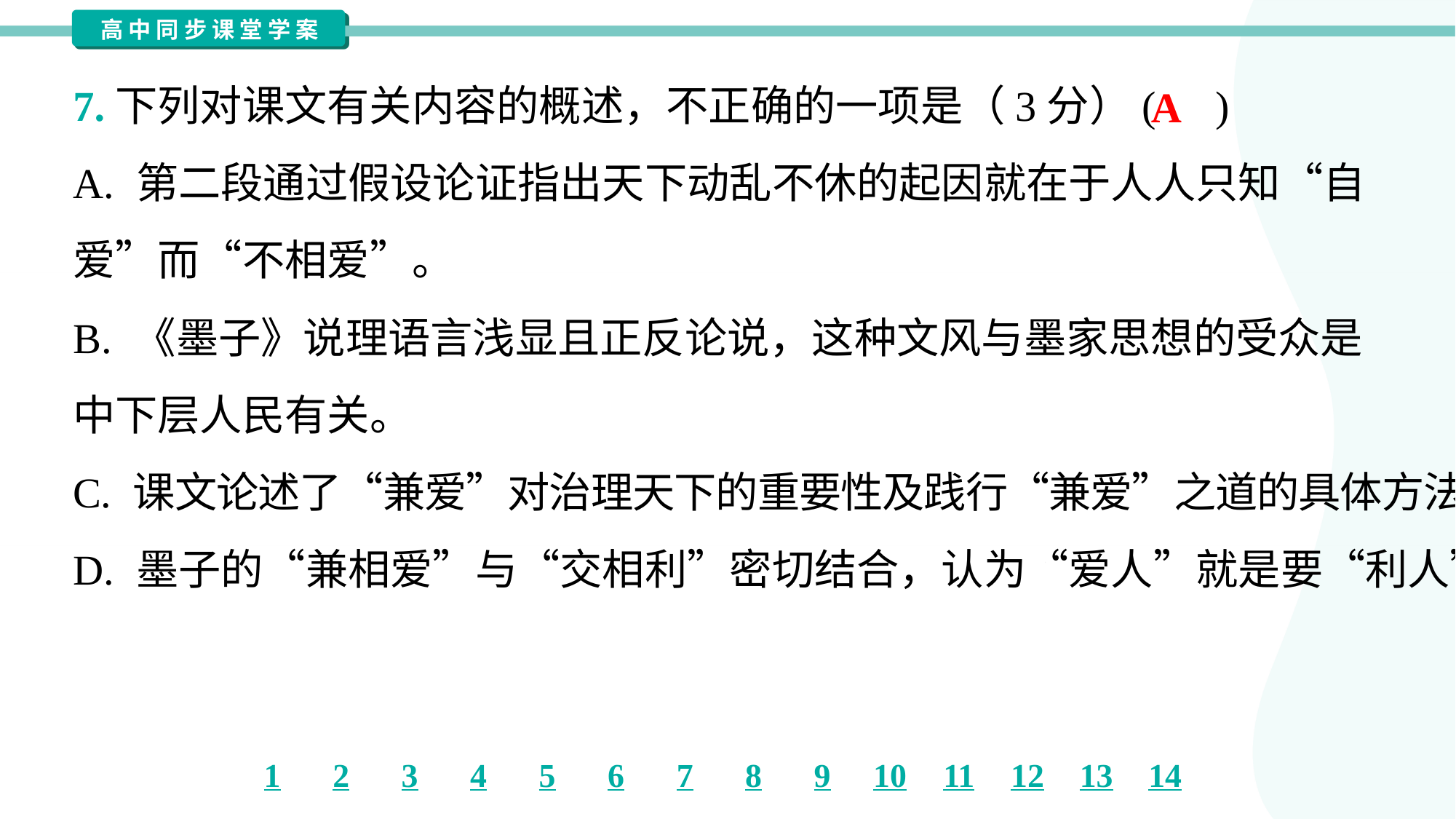

7.下列对课文有关内容的概述，不正确的一项是（3分）(     )
A
A. 第二段通过假设论证指出天下动乱不休的起因就在于人人只知“自
爱”而“不相爱”。
B. 《墨子》说理语言浅显且正反论说，这种文风与墨家思想的受众是
中下层人民有关。
C. 课文论述了“兼爱”对治理天下的重要性及践行“兼爱”之道的具体方法。
D. 墨子的“兼相爱”与“交相利”密切结合，认为“爱人”就是要“利人”。